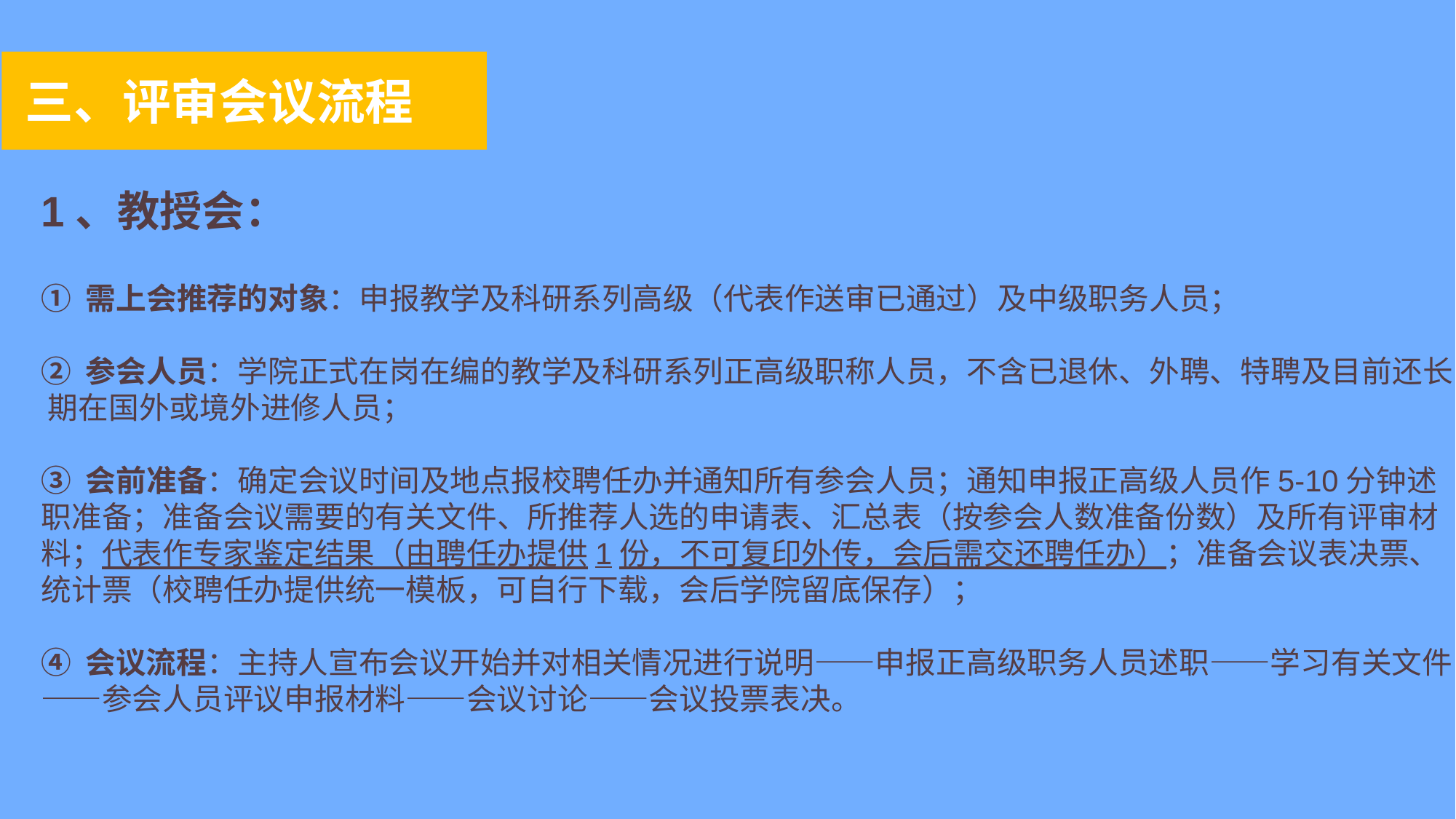

三、评审会议流程
1、教授会：

① 需上会推荐的对象：申报教学及科研系列高级（代表作送审已通过）及中级职务人员；

② 参会人员：学院正式在岗在编的教学及科研系列正高级职称人员，不含已退休、外聘、特聘及目前还长   期在国外或境外进修人员；

③ 会前准备：确定会议时间及地点报校聘任办并通知所有参会人员；通知申报正高级人员作5-10分钟述职准备；准备会议需要的有关文件、所推荐人选的申请表、汇总表（按参会人数准备份数）及所有评审材料；代表作专家鉴定结果（由聘任办提供1份，不可复印外传，会后需交还聘任办）；准备会议表决票、统计票（校聘任办提供统一模板，可自行下载，会后学院留底保存）；

④ 会议流程：主持人宣布会议开始并对相关情况进行说明——申报正高级职务人员述职——学习有关文件——参会人员评议申报材料——会议讨论——会议投票表决。